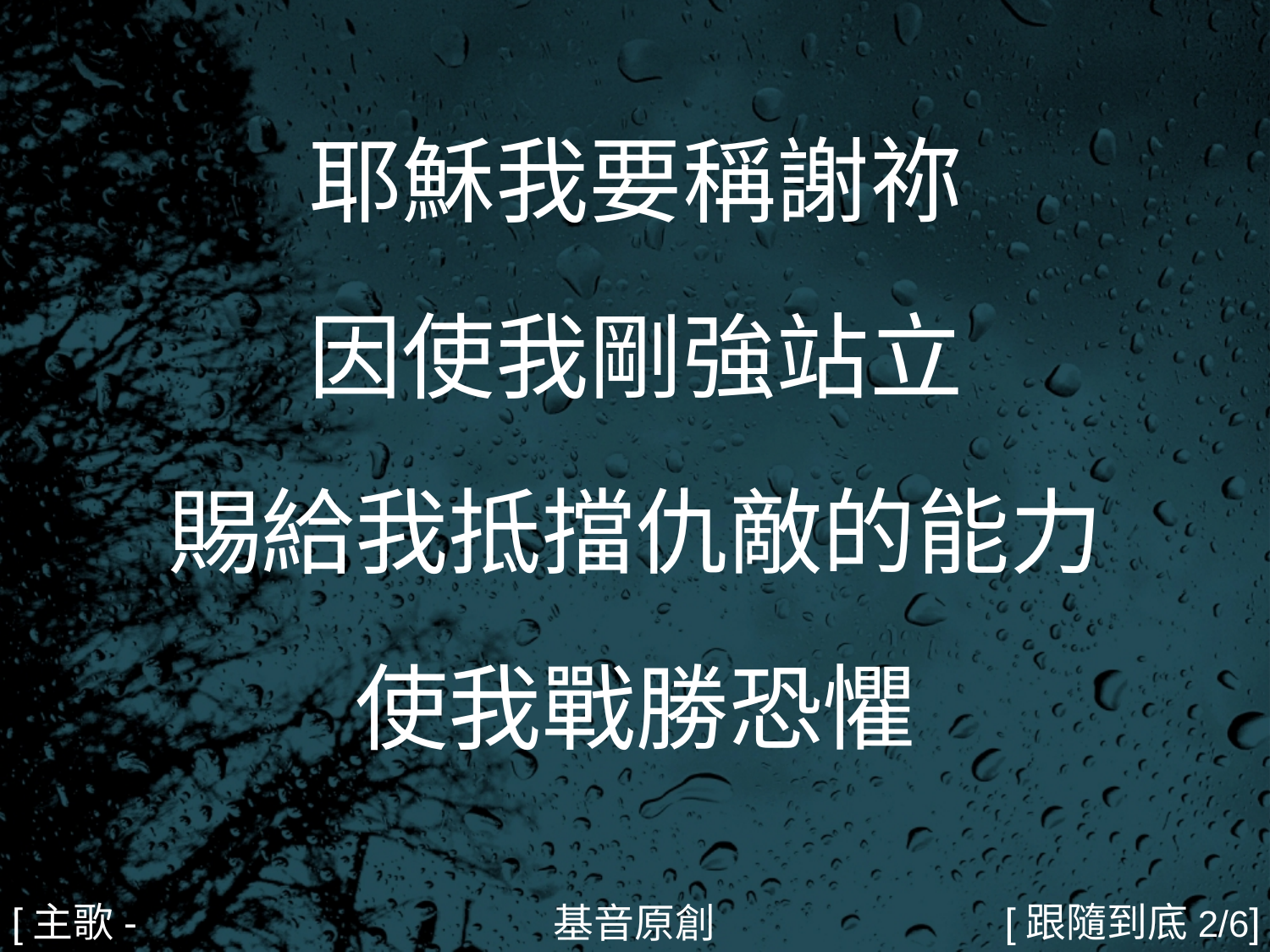

耶穌我要稱謝祢

因使我剛強站立

賜給我抵擋仇敵的能力

使我戰勝恐懼
#

[主歌-2]
[跟隨到底2/6]
基音原創